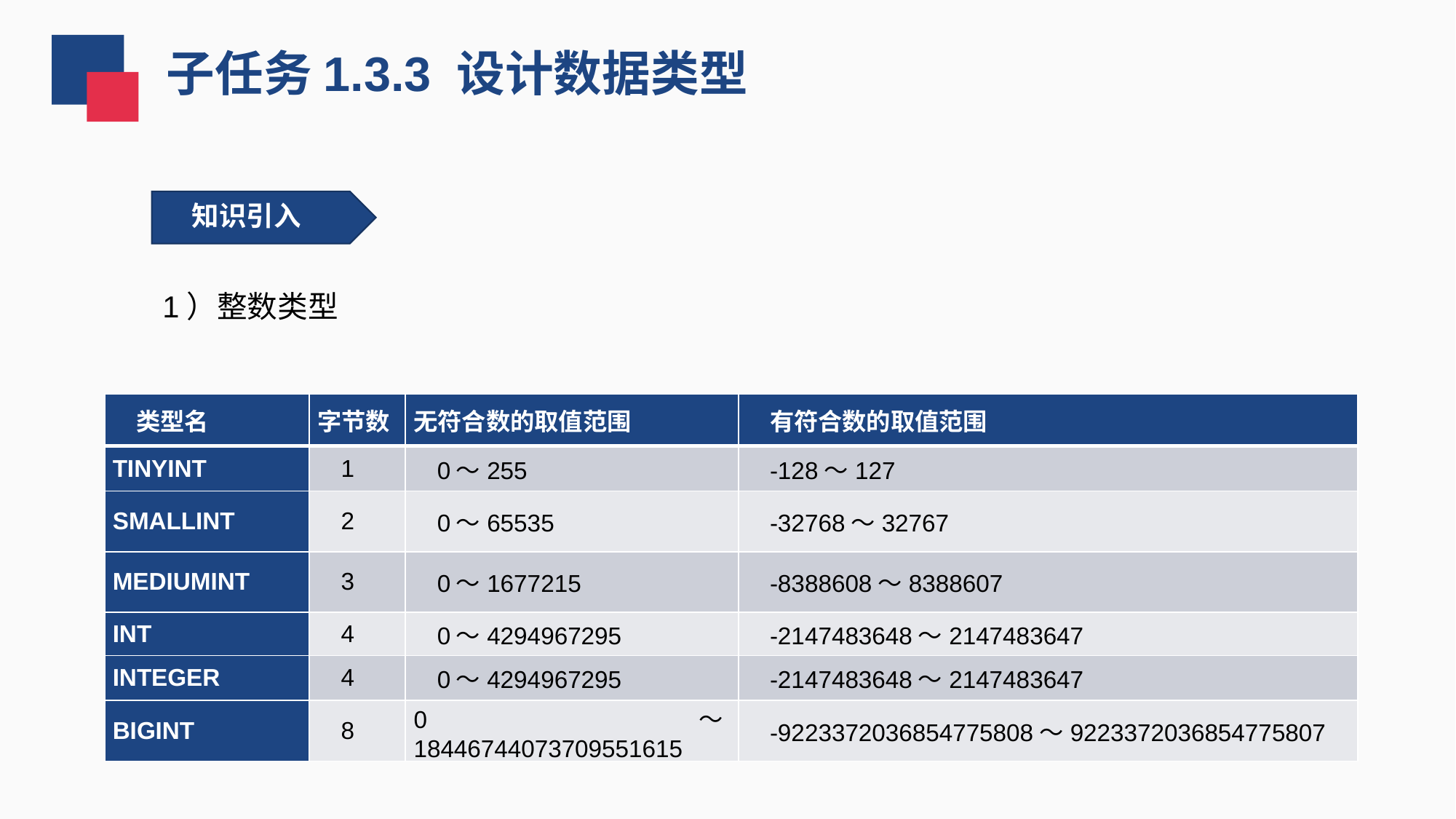

子任务1.3.3 设计数据类型

知识引入
1）整数类型
| 类型名 | 字节数 | 无符合数的取值范围 | 有符合数的取值范围 |
| --- | --- | --- | --- |
| TINYINT | 1 | 0～255 | -128～127 |
| SMALLINT | 2 | 0～65535 | -32768～32767 |
| MEDIUMINT | 3 | 0～1677215 | -8388608～8388607 |
| INT | 4 | 0～4294967295 | -2147483648～2147483647 |
| INTEGER | 4 | 0～4294967295 | -2147483648～2147483647 |
| BIGINT | 8 | 0～18446744073709551615 | -9223372036854775808～9223372036854775807 |